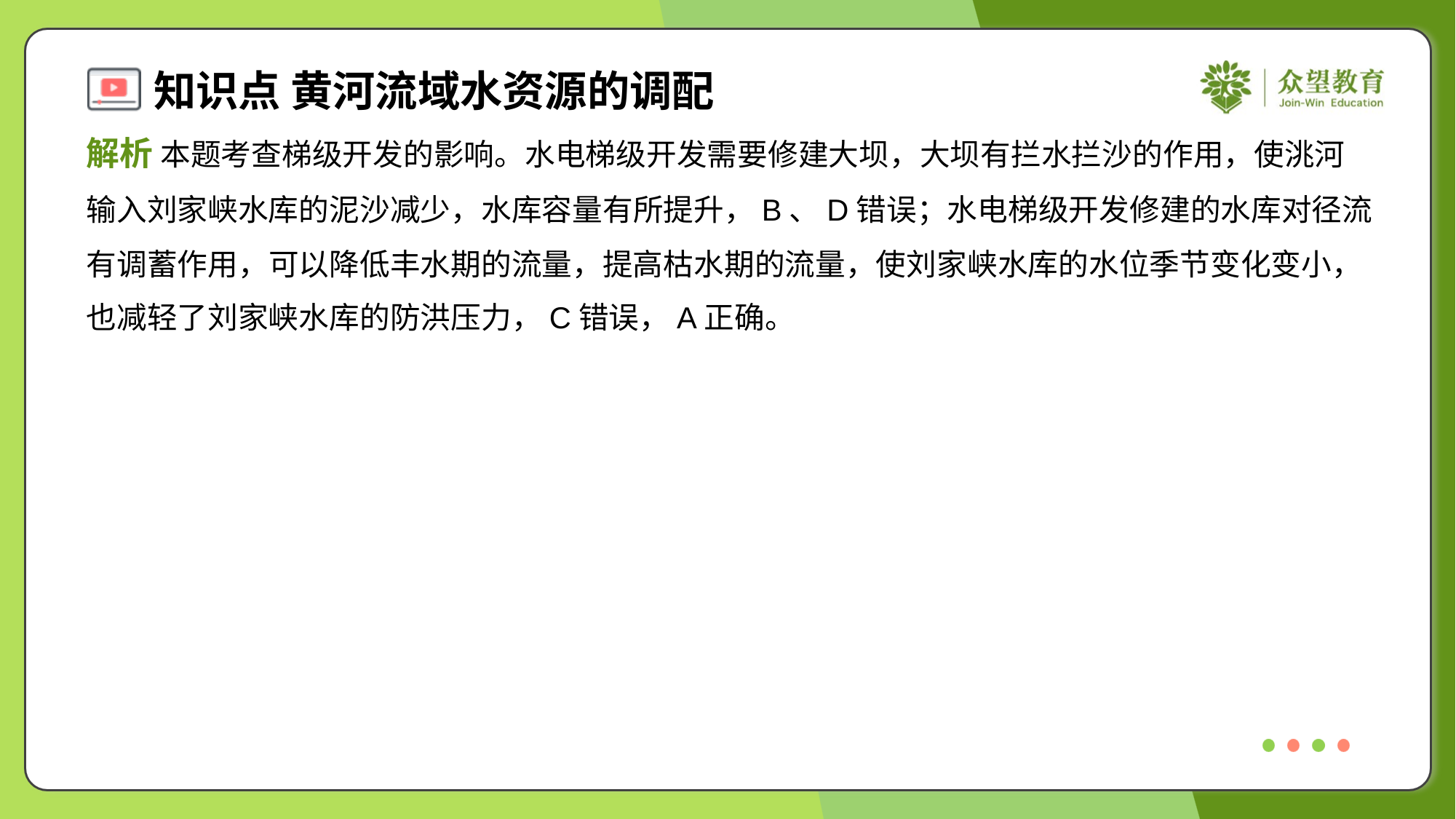

解析 本题考查梯级开发的影响。水电梯级开发需要修建大坝，大坝有拦水拦沙的作用，使洮河
输入刘家峡水库的泥沙减少，水库容量有所提升，B、D错误；水电梯级开发修建的水库对径流
有调蓄作用，可以降低丰水期的流量，提高枯水期的流量，使刘家峡水库的水位季节变化变小，
也减轻了刘家峡水库的防洪压力，C错误，A正确。